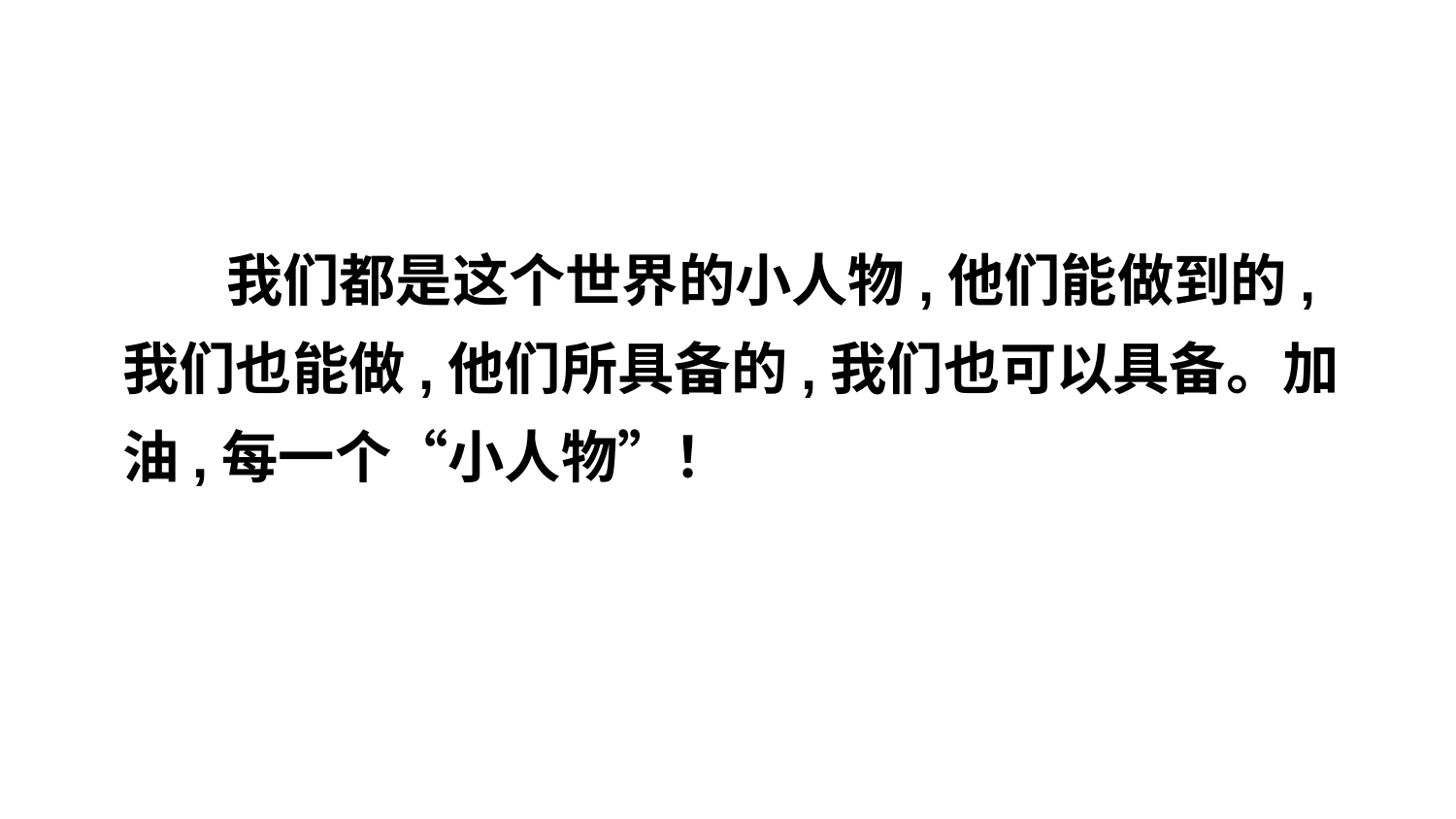

我们都是这个世界的小人物,他们能做到的,我们也能做,他们所具备的,我们也可以具备。加油,每一个“小人物”！